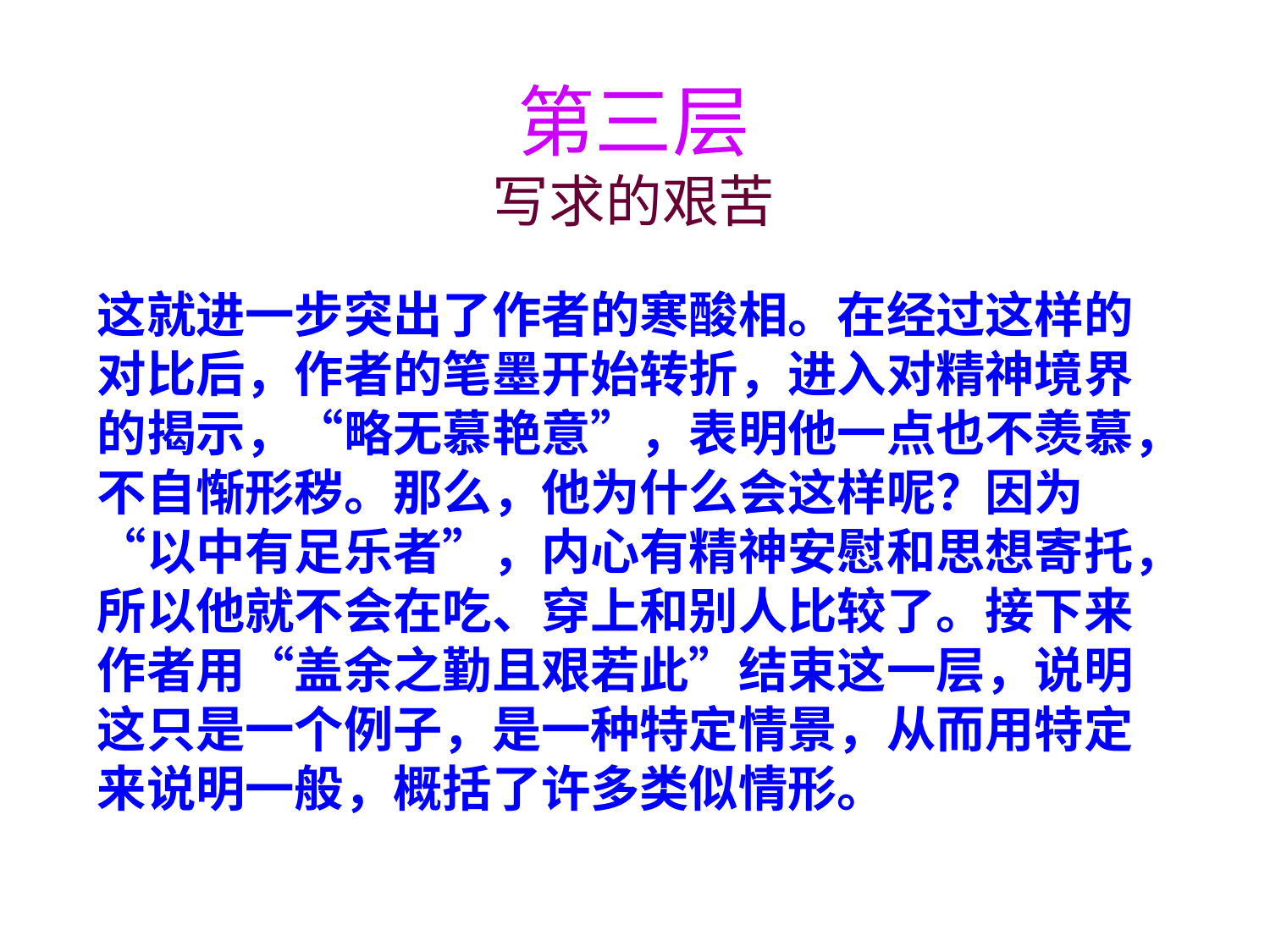

第三层
写求的艰苦
这就进一步突出了作者的寒酸相。在经过这样的对比后，作者的笔墨开始转折，进入对精神境界的揭示，“略无慕艳意”，表明他一点也不羡慕，不自惭形秽。那么，他为什么会这样呢？因为“以中有足乐者”，内心有精神安慰和思想寄托，所以他就不会在吃、穿上和别人比较了。接下来作者用“盖余之勤且艰若此”结束这一层，说明这只是一个例子，是一种特定情景，从而用特定来说明一般，概括了许多类似情形。